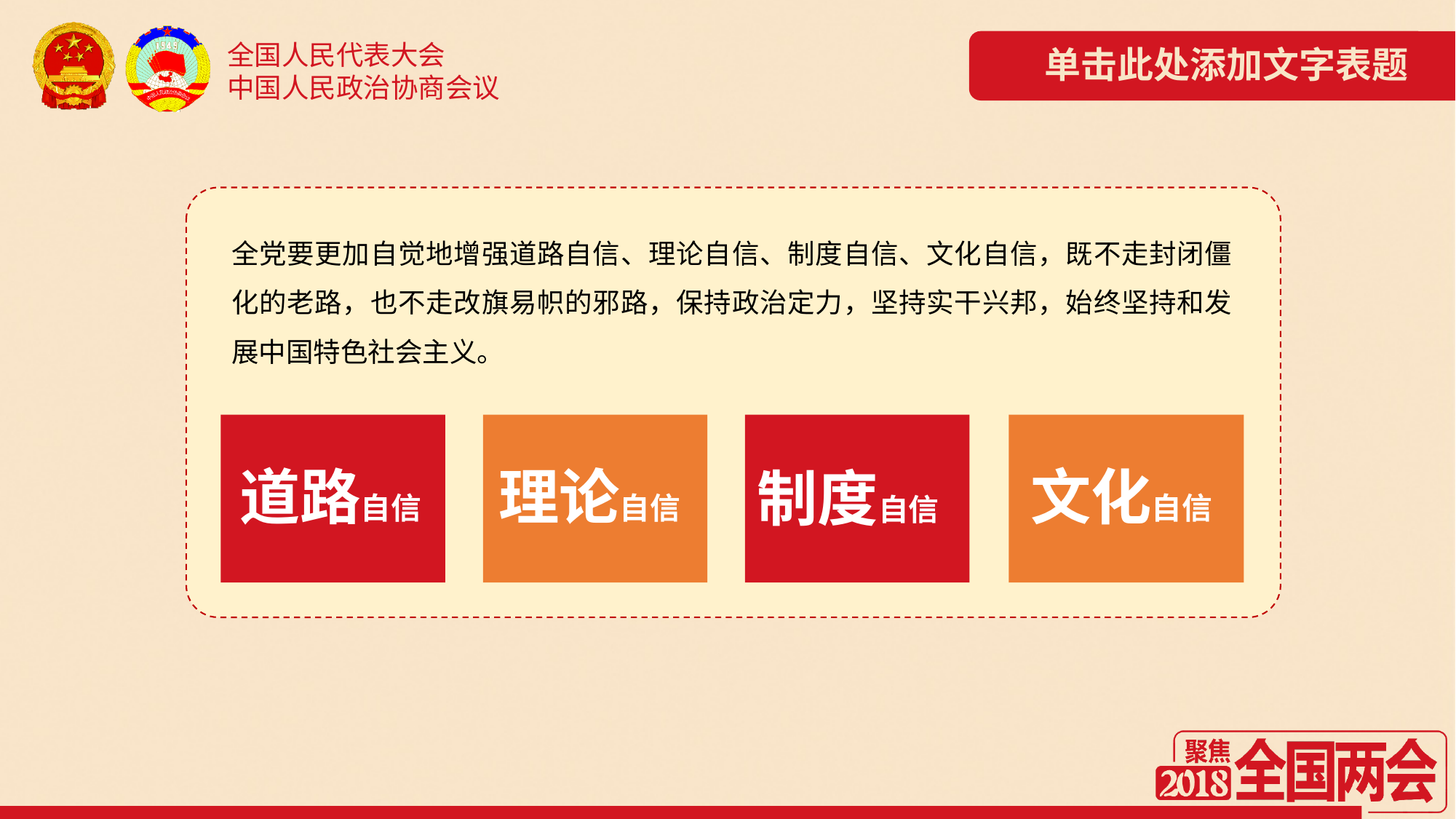

单击此处添加文字表题

全党要更加自觉地增强道路自信、理论自信、制度自信、文化自信，既不走封闭僵化的老路，也不走改旗易帜的邪路，保持政治定力，坚持实干兴邦，始终坚持和发展中国特色社会主义。

道路自信
理论自信
文化自信
制度自信